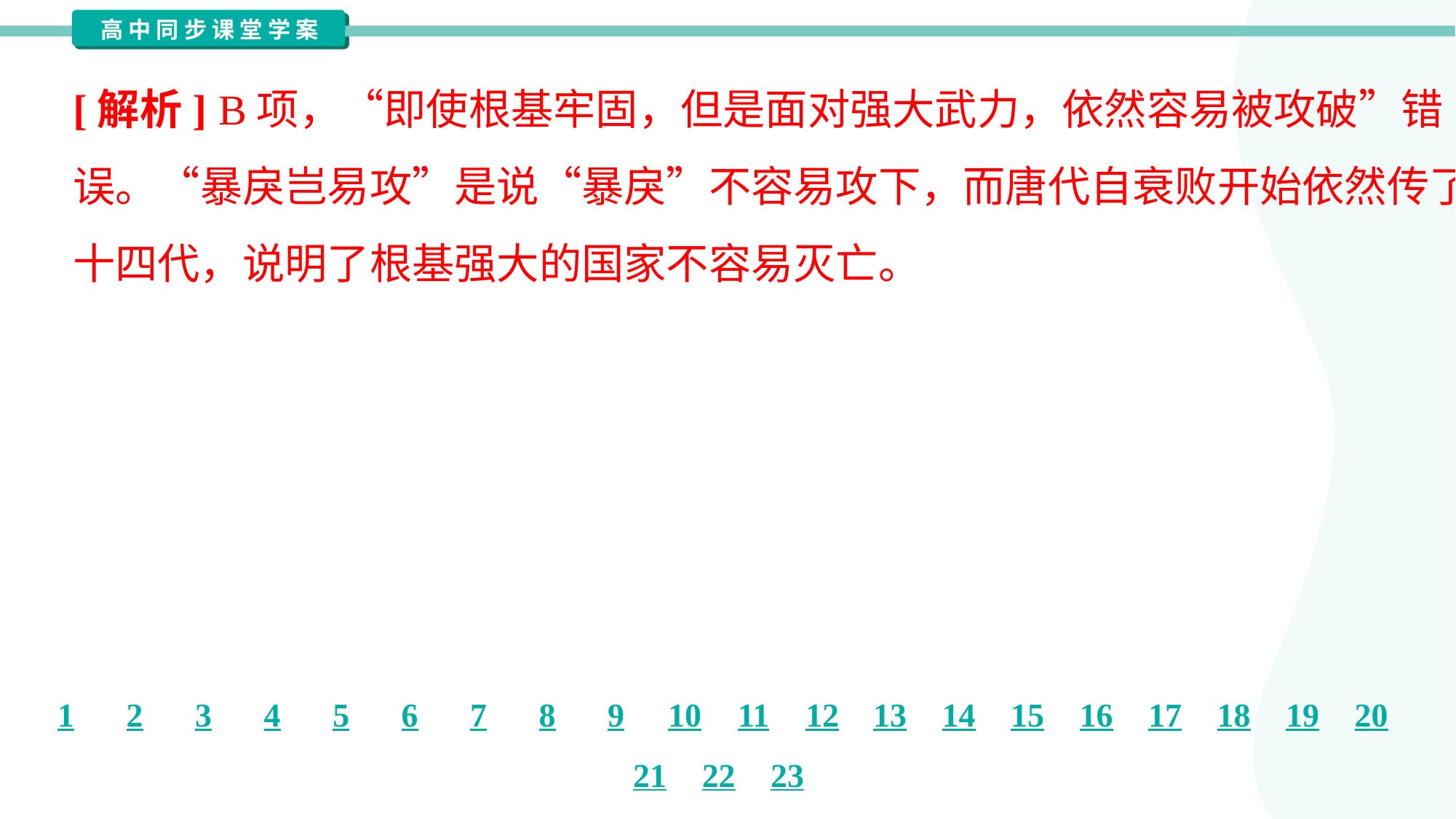

[解析] B项，“即使根基牢固，但是面对强大武力，依然容易被攻破”错
误。“暴戾岂易攻”是说“暴戾”不容易攻下，而唐代自衰败开始依然传了
十四代，说明了根基强大的国家不容易灭亡。